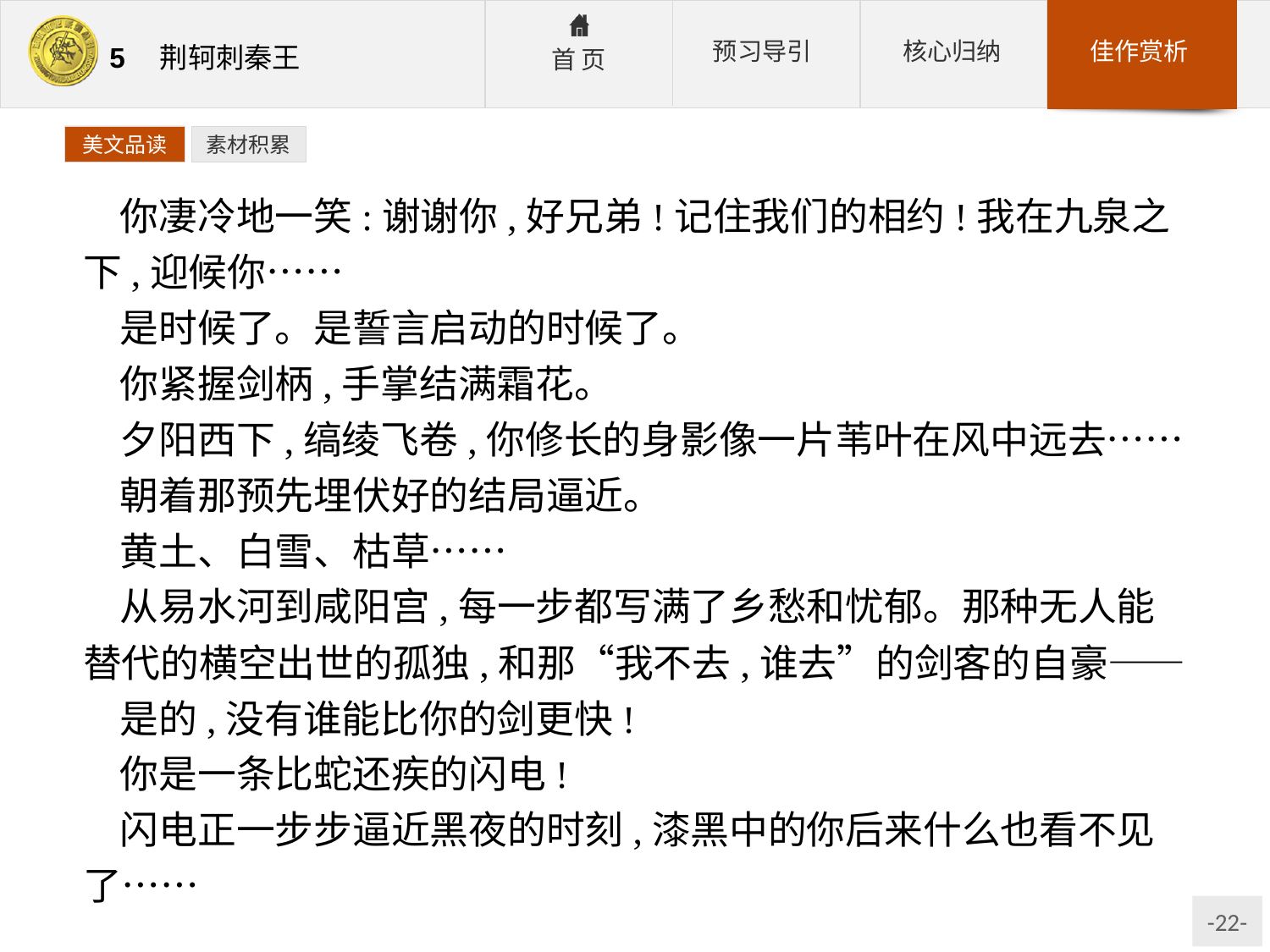

美文品读
素材积累
你凄冷地一笑:谢谢你,好兄弟!记住我们的相约!我在九泉之下,迎候你……
是时候了。是誓言启动的时候了。
你紧握剑柄,手掌结满霜花。
夕阳西下,缟绫飞卷,你修长的身影像一片苇叶在风中远去……
朝着那预先埋伏好的结局逼近。
黄土、白雪、枯草……
从易水河到咸阳宫,每一步都写满了乡愁和忧郁。那种无人能替代的横空出世的孤独,和那“我不去,谁去”的剑客的自豪——
是的,没有谁能比你的剑更快!
你是一条比蛇还疾的闪电!
闪电正一步步逼近黑夜的时刻,漆黑中的你后来什么也看不见了……